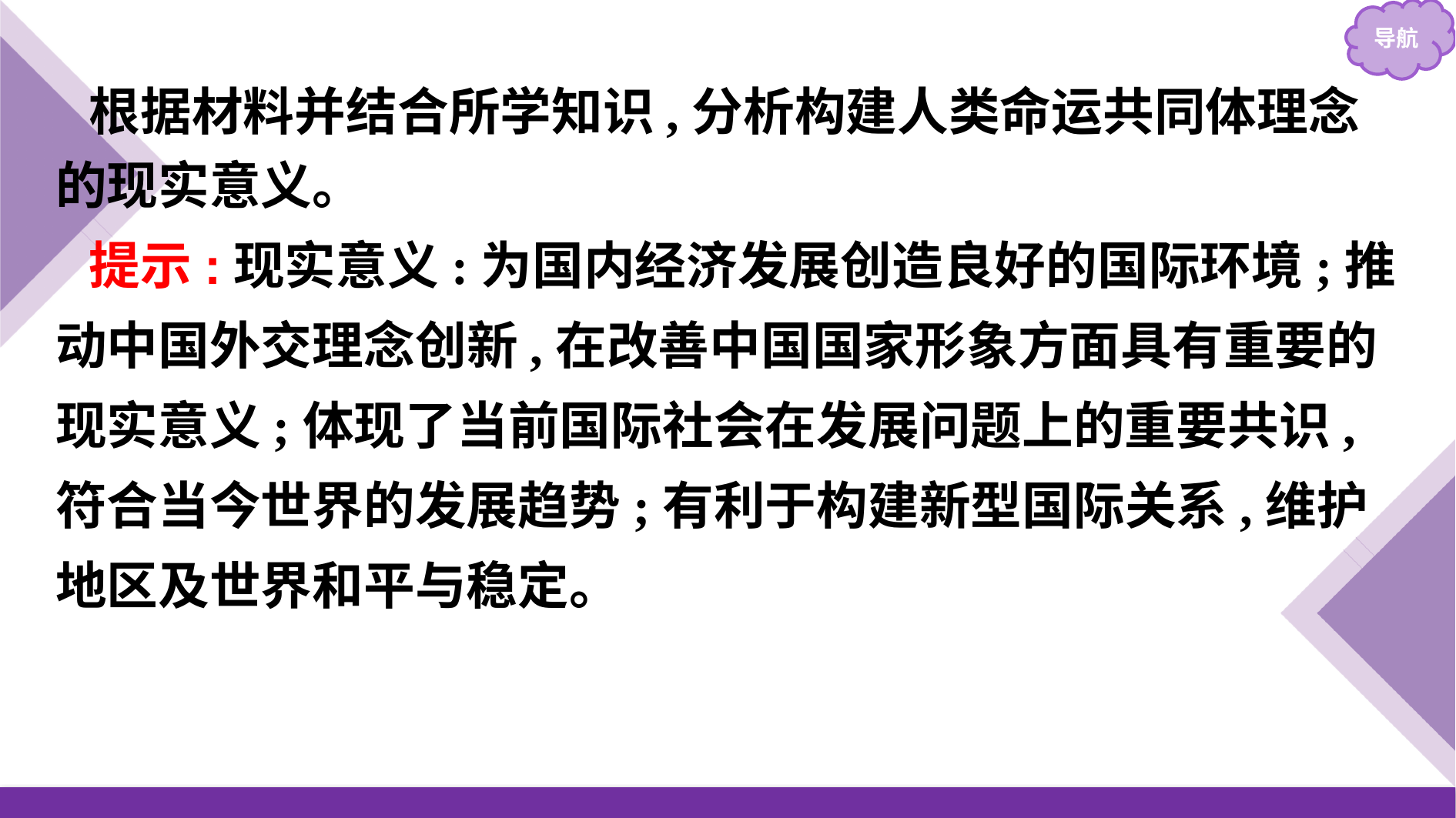

根据材料并结合所学知识,分析构建人类命运共同体理念的现实意义。
提示:现实意义:为国内经济发展创造良好的国际环境;推动中国外交理念创新,在改善中国国家形象方面具有重要的现实意义;体现了当前国际社会在发展问题上的重要共识,符合当今世界的发展趋势;有利于构建新型国际关系,维护地区及世界和平与稳定。